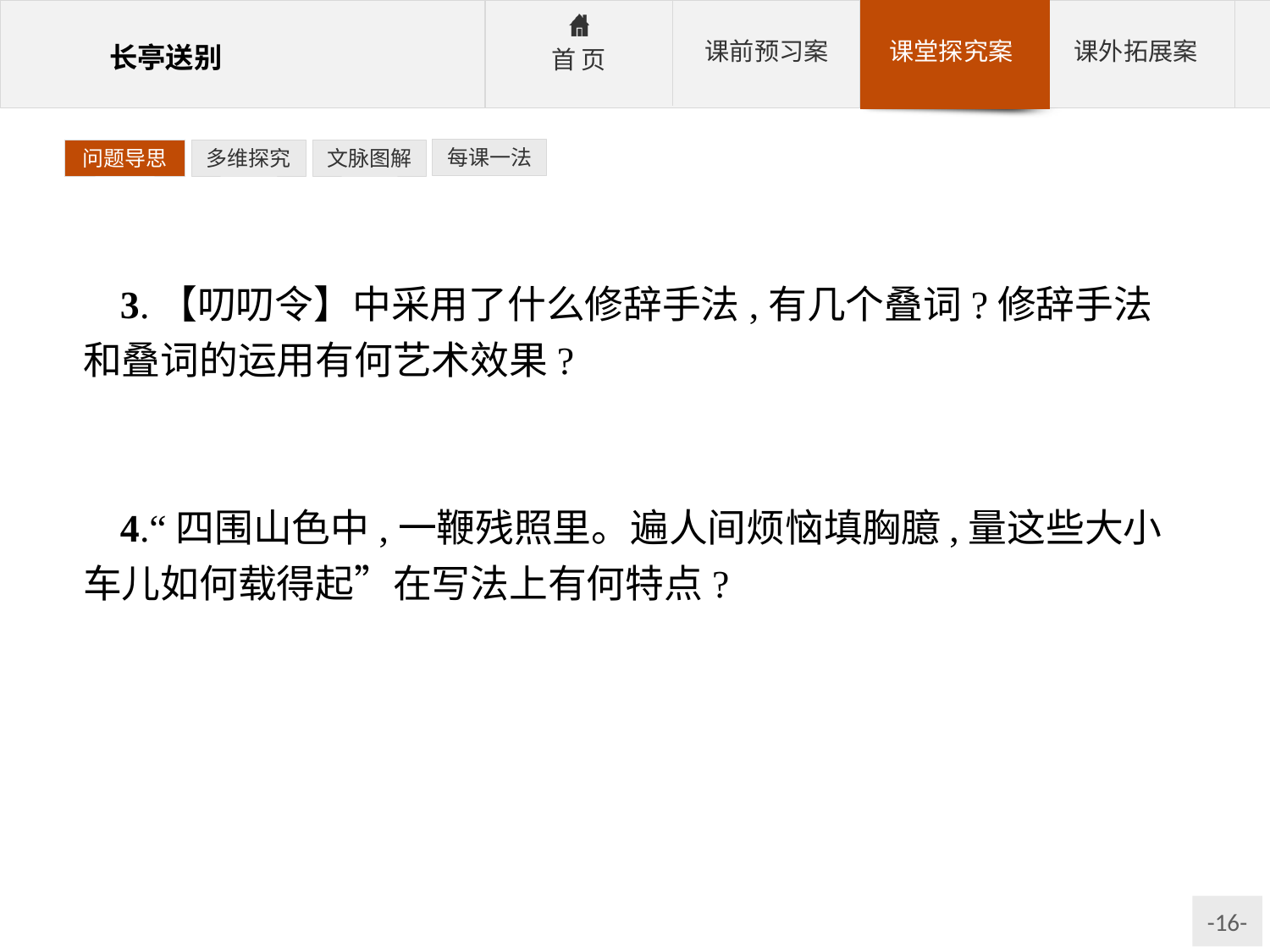

每课一法
问题导思
多维探究
文脉图解
3.【叨叨令】中采用了什么修辞手法,有几个叠词?修辞手法和叠词的运用有何艺术效果?
参考答案:排比、反复手法,五个叠词。作用:造成了音节和声韵的回环流转,产生了“一唱三叹”的艺术效果。
4.“四围山色中,一鞭残照里。遍人间烦恼填胸臆,量这些大小车儿如何载得起”在写法上有何特点?
参考答案:前两句以景写情,蕴含无限情思。后两句化虚为实,把看不见摸不着的感情,用夸张的手法实体化,表现了痛苦的深重。